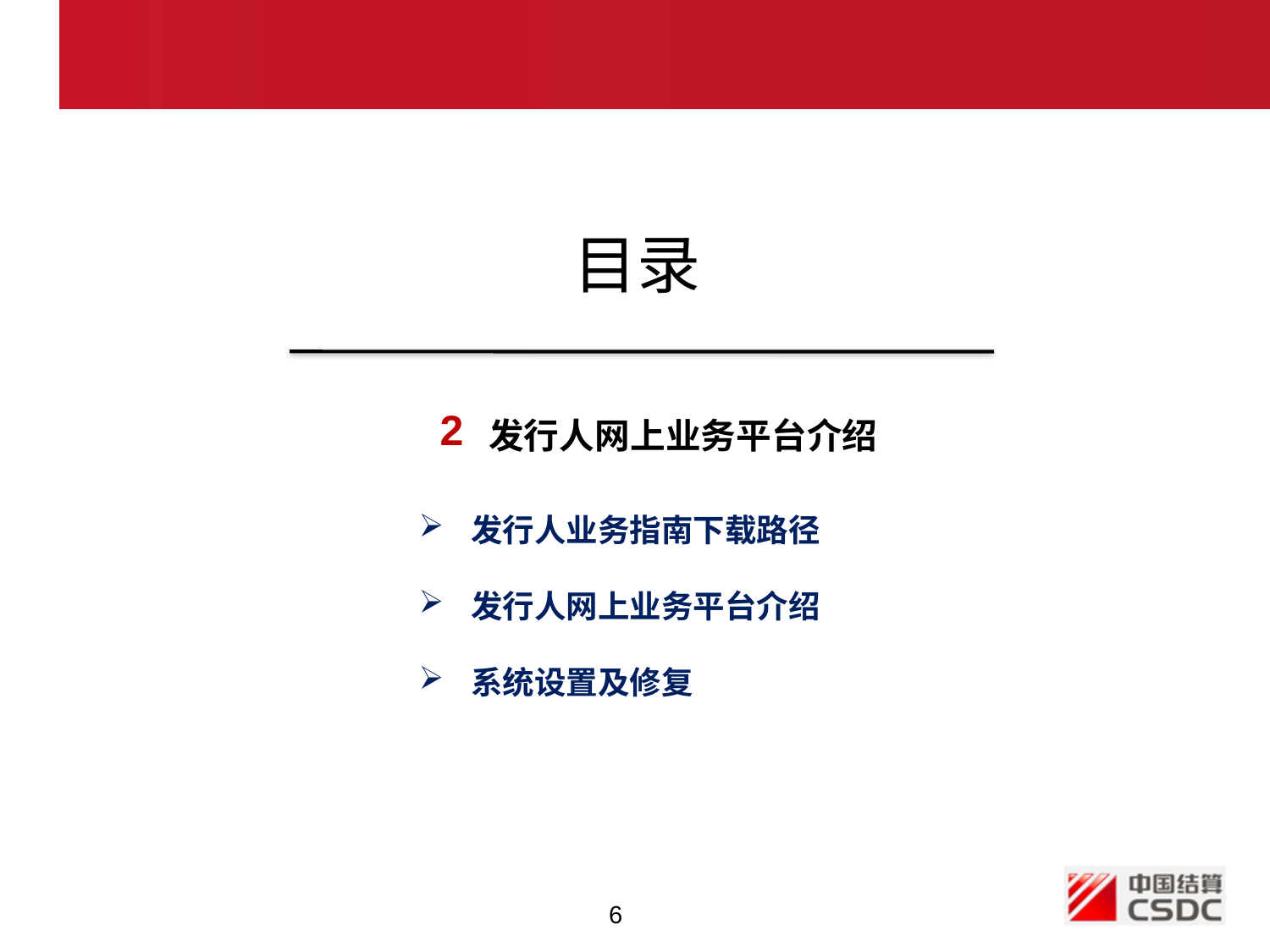

目录
 2
发行人网上业务平台介绍
  发行人业务指南下载路径
  发行人网上业务平台介绍
  系统设置及修复
6